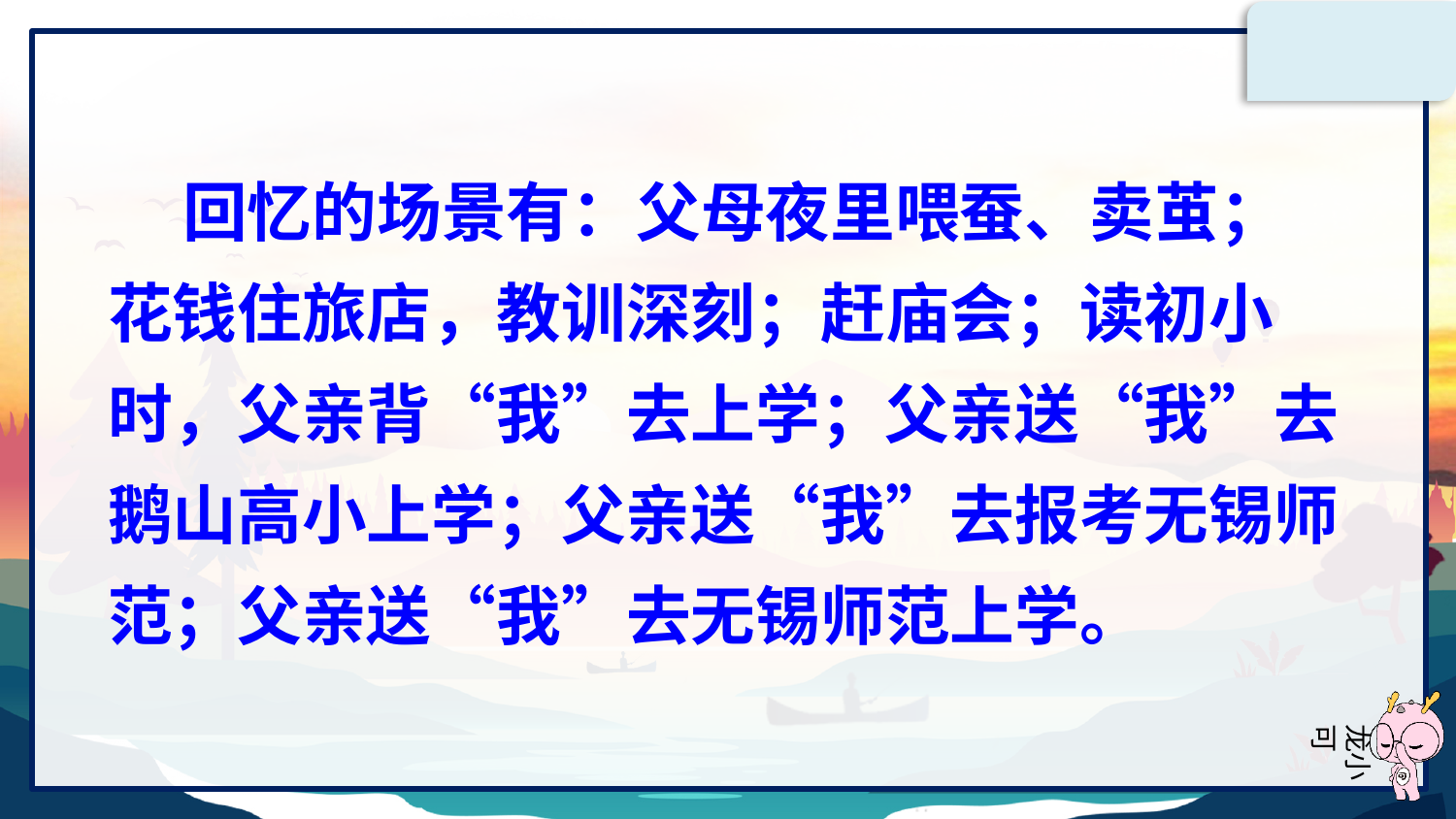

回忆的场景有：父母夜里喂蚕、卖茧；花钱住旅店，教训深刻；赶庙会；读初小时，父亲背“我”去上学；父亲送“我”去鹅山高小上学；父亲送“我”去报考无锡师范；父亲送“我”去无锡师范上学。